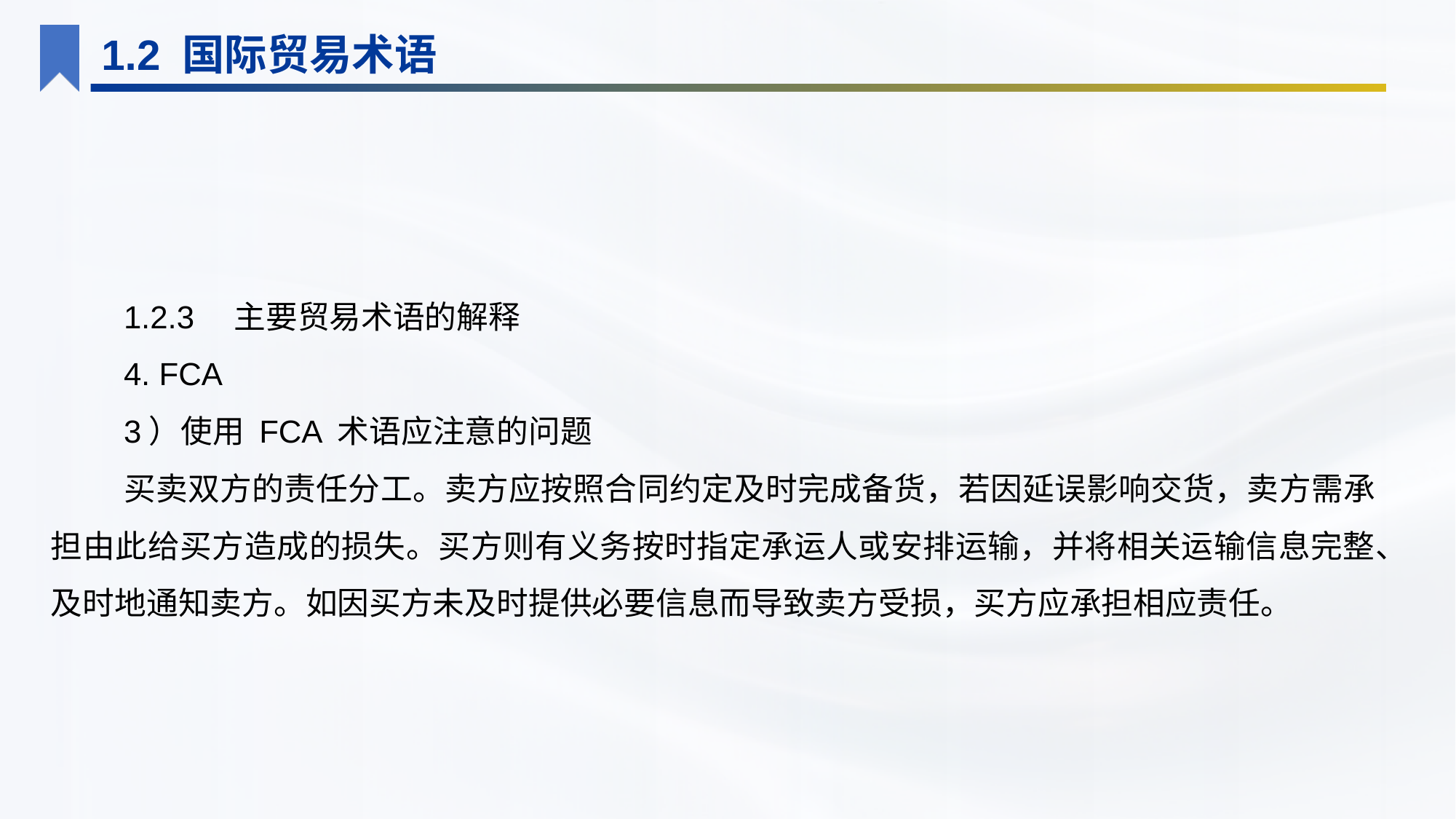

1.2 国际贸易术语
1.2.3　主要贸易术语的解释
4. FCA
3）使用 FCA 术语应注意的问题
买卖双方的责任分工。卖方应按照合同约定及时完成备货，若因延误影响交货，卖方需承担由此给买方造成的损失。买方则有义务按时指定承运人或安排运输，并将相关运输信息完整、及时地通知卖方。如因买方未及时提供必要信息而导致卖方受损，买方应承担相应责任。